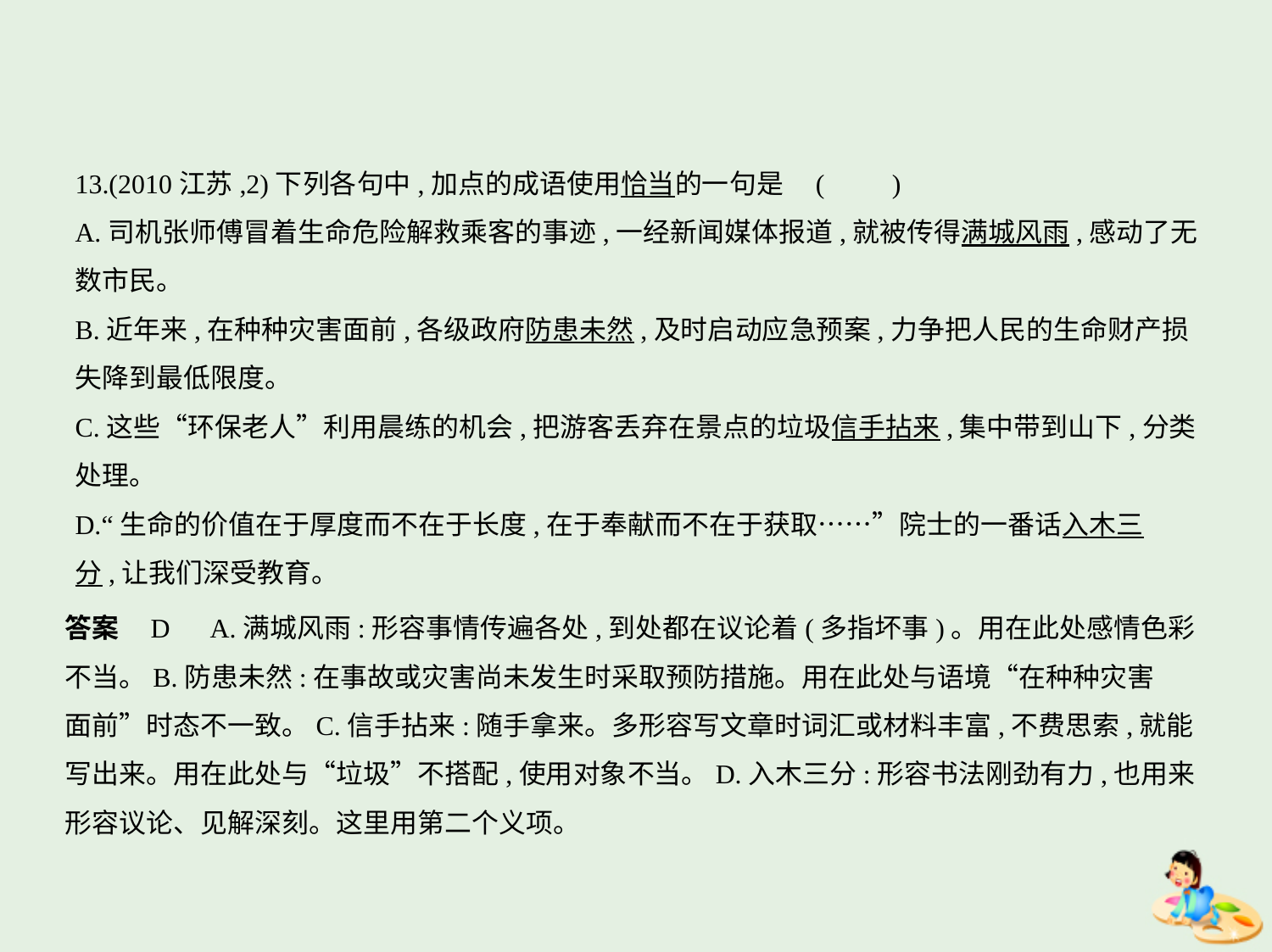

13.(2010江苏,2)下列各句中,加点的成语使用恰当的一句是 (　　)
A.司机张师傅冒着生命危险解救乘客的事迹,一经新闻媒体报道,就被传得满城风雨,感动了无
数市民。
B.近年来,在种种灾害面前,各级政府防患未然,及时启动应急预案,力争把人民的生命财产损
失降到最低限度。
C.这些“环保老人”利用晨练的机会,把游客丢弃在景点的垃圾信手拈来,集中带到山下,分类
处理。
D.“生命的价值在于厚度而不在于长度,在于奉献而不在于获取……”院士的一番话入木三
分,让我们深受教育。
答案    D　A.满城风雨:形容事情传遍各处,到处都在议论着(多指坏事)。用在此处感情色彩
不当。B.防患未然:在事故或灾害尚未发生时采取预防措施。用在此处与语境“在种种灾害
面前”时态不一致。C.信手拈来:随手拿来。多形容写文章时词汇或材料丰富,不费思索,就能
写出来。用在此处与“垃圾”不搭配,使用对象不当。D.入木三分:形容书法刚劲有力,也用来
形容议论、见解深刻。这里用第二个义项。